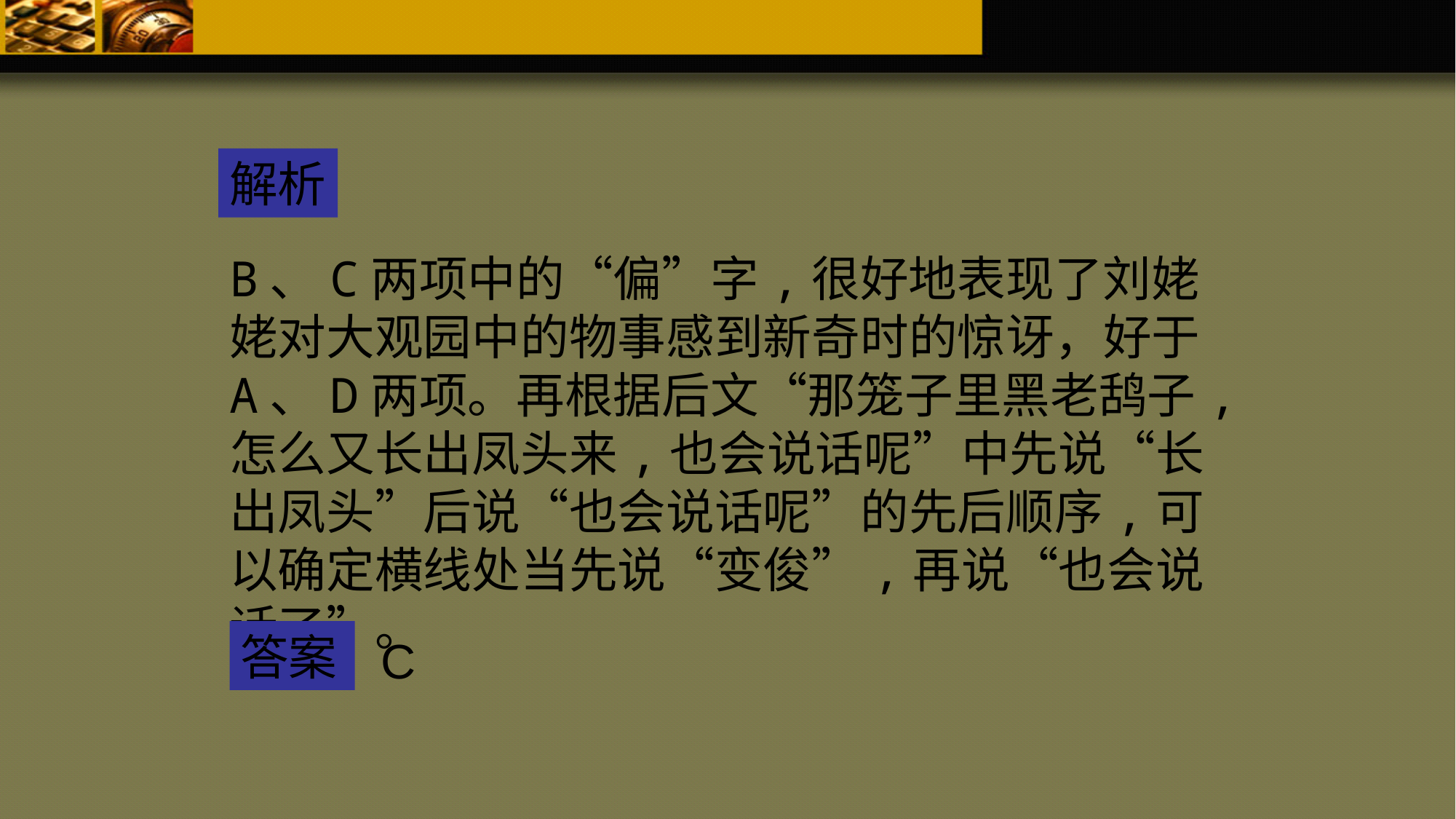

解析

B、C两项中的“偏”字,很好地表现了刘姥姥对大观园中的物事感到新奇时的惊讶，好于A、D两项。再根据后文“那笼子里黑老鸹子,怎么又长出凤头来,也会说话呢”中先说“长出凤头”后说“也会说话呢”的先后顺序,可以确定横线处当先说“变俊”,再说“也会说话了”。
答案
C